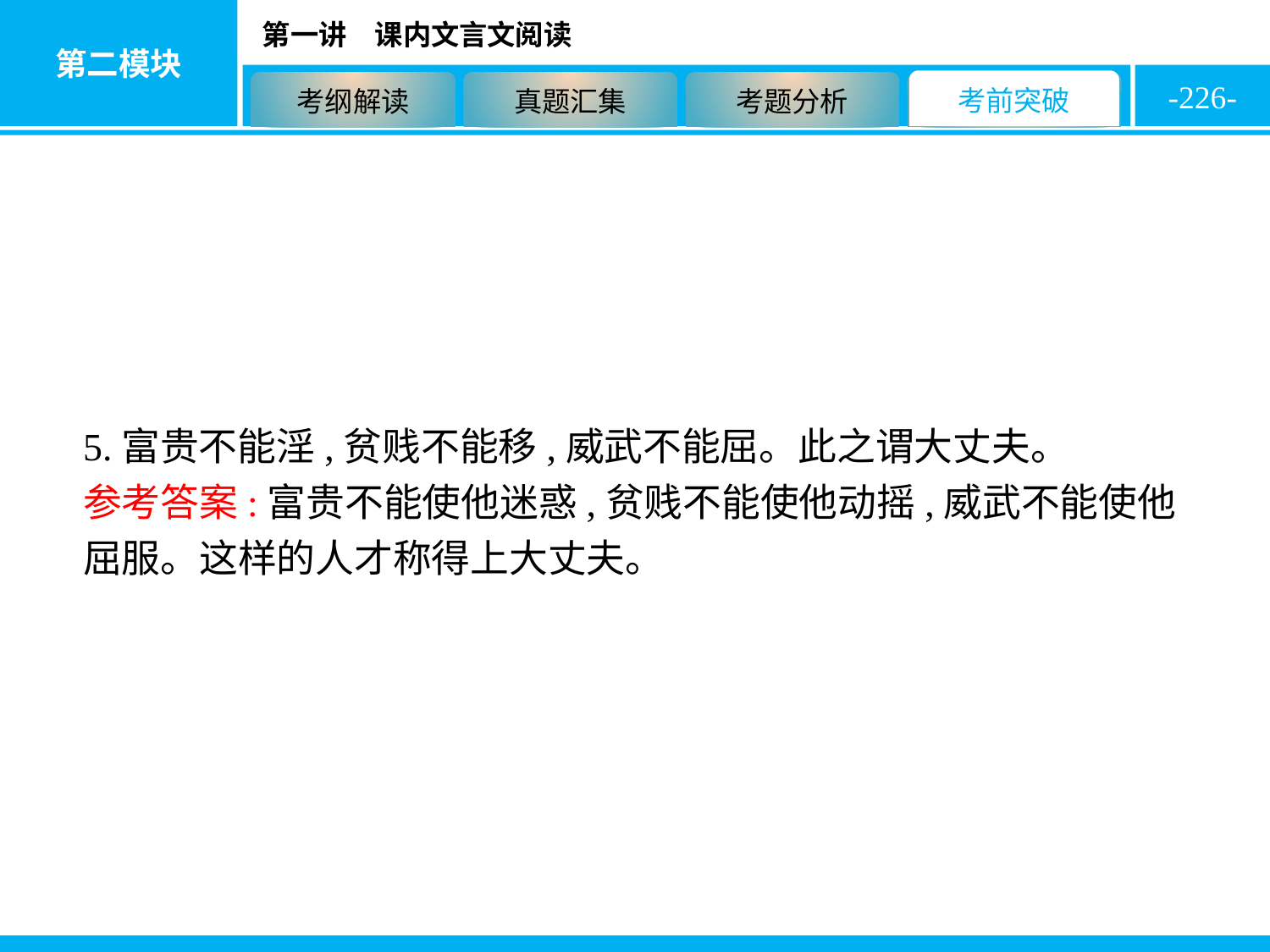

-226-
5.富贵不能淫,贫贱不能移,威武不能屈。此之谓大丈夫。
参考答案:富贵不能使他迷惑,贫贱不能使他动摇,威武不能使他屈服。这样的人才称得上大丈夫。